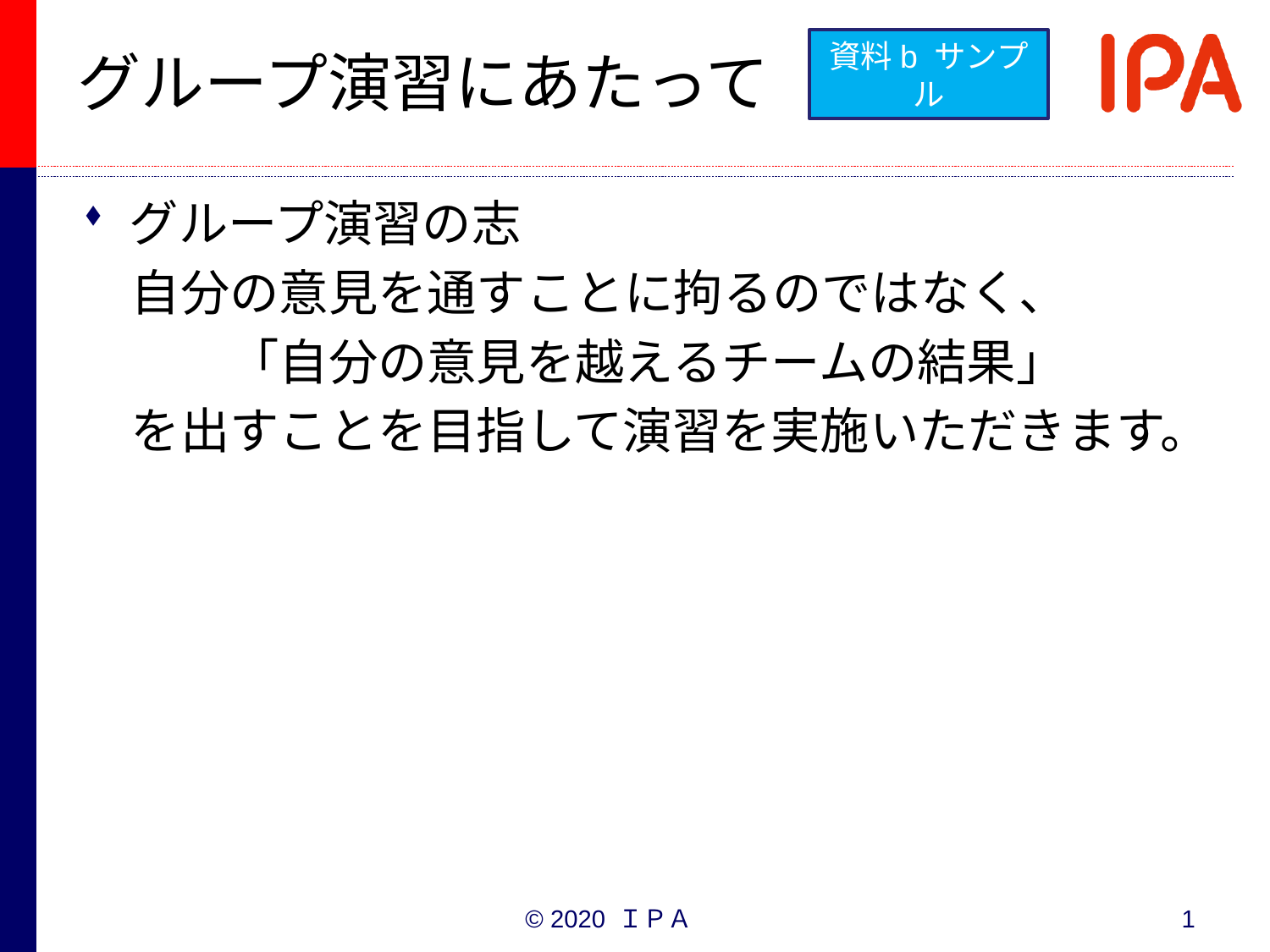

# グループ演習にあたって
資料b サンプル
グループ演習の志
　自分の意見を通すことに拘るのではなく、
　　　「自分の意見を越えるチームの結果」
　を出すことを目指して演習を実施いただきます。

© 2020 ＩＰＡ
1